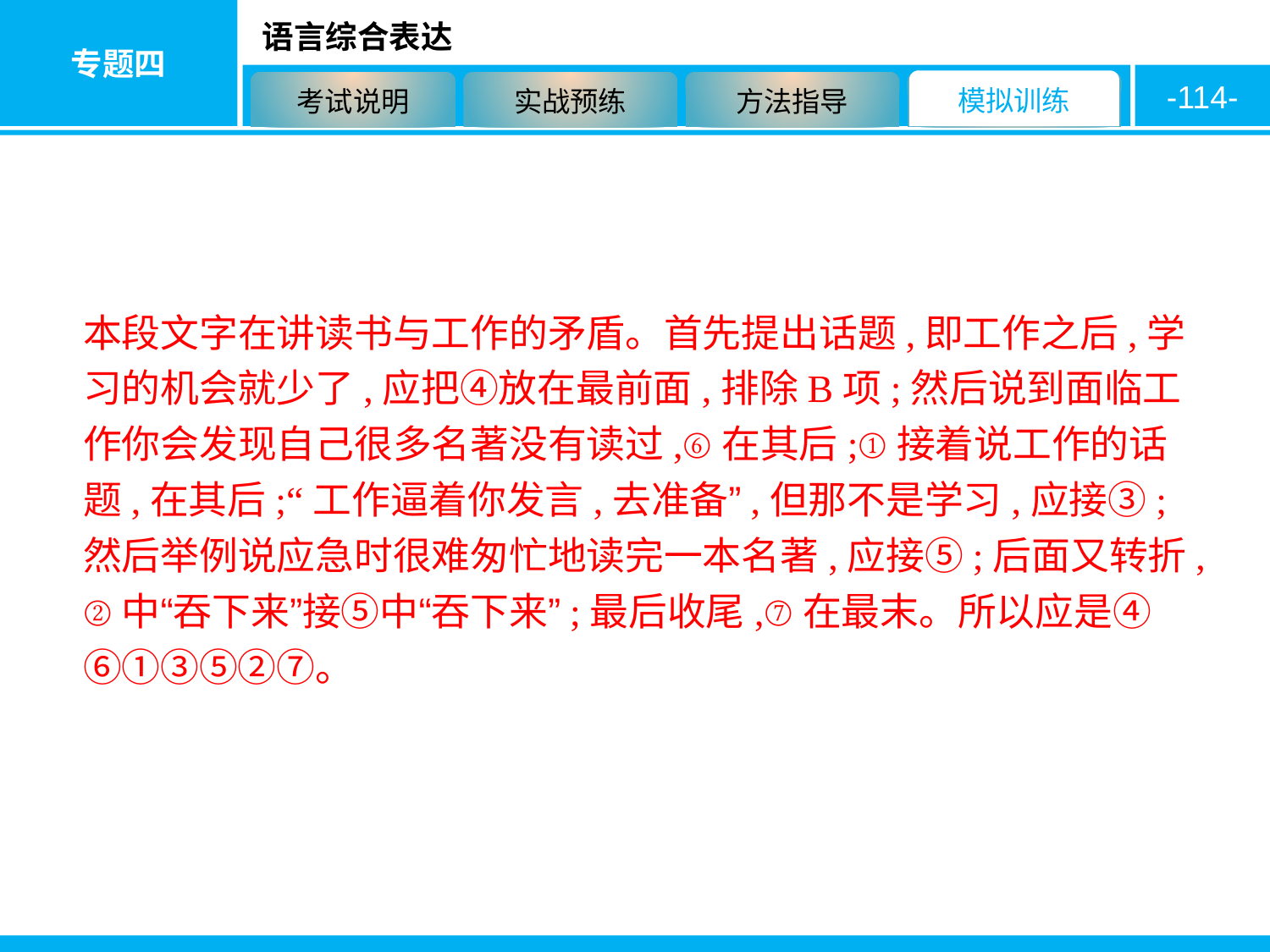

-114-
本段文字在讲读书与工作的矛盾。首先提出话题,即工作之后,学习的机会就少了,应把④放在最前面,排除B项;然后说到面临工作你会发现自己很多名著没有读过,⑥在其后;①接着说工作的话题,在其后;“工作逼着你发言,去准备”,但那不是学习,应接③;然后举例说应急时很难匆忙地读完一本名著,应接⑤;后面又转折,②中“吞下来”接⑤中“吞下来”;最后收尾,⑦在最末。所以应是④⑥①③⑤②⑦。